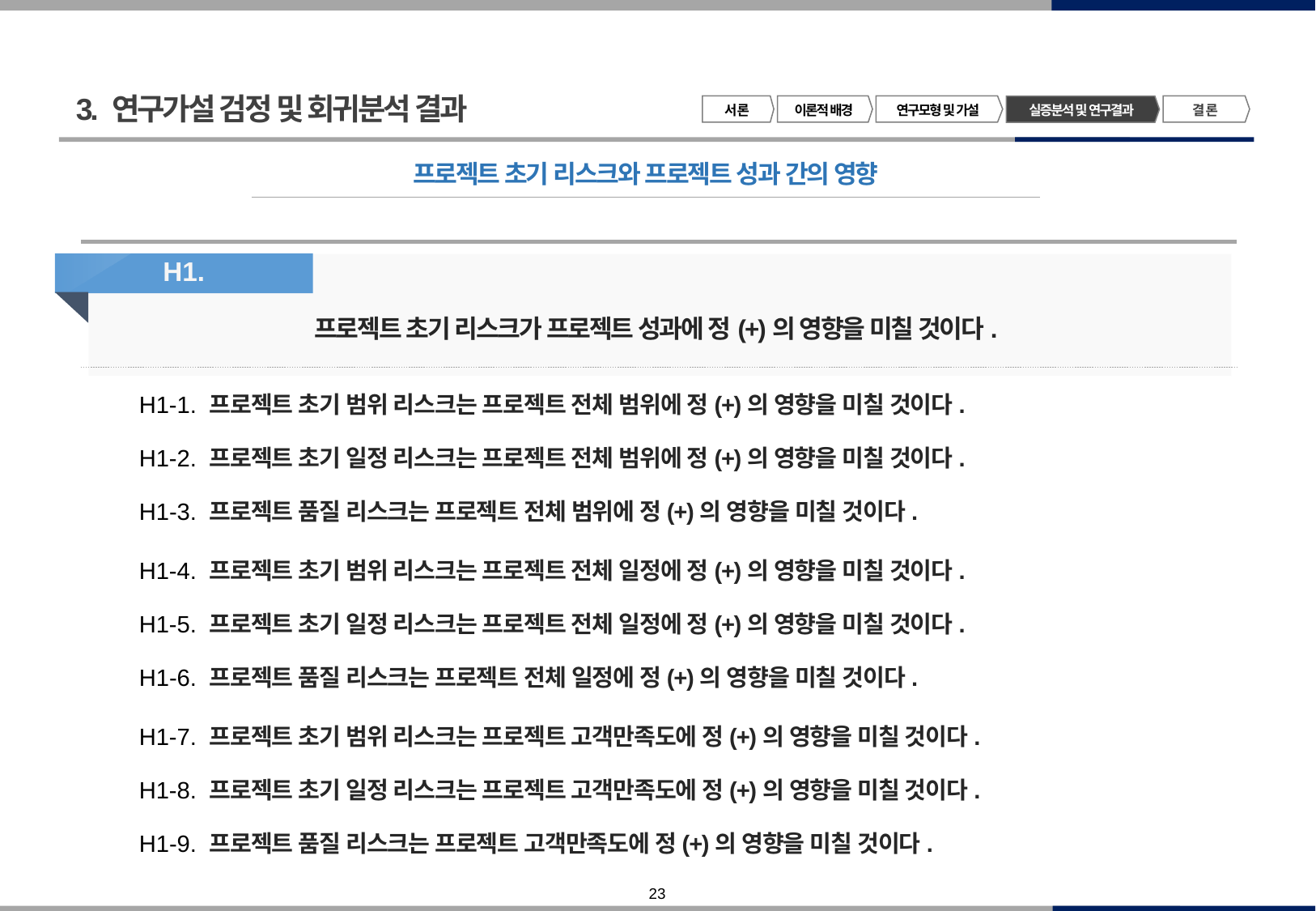

3. 연구가설 검정 및 회귀분석 결과
서  론
이론적 배경
연구모형 및 가설
결 론
실증분석 및 연구결과
프로젝트 초기 리스크와 프로젝트 성과 간의 영향

H1.

프로젝트 초기 리스크가 프로젝트 성과에 정(+)의 영향을 미칠 것이다.
 H1-1. 프로젝트 초기 범위 리스크는 프로젝트 전체 범위에 정(+)의 영향을 미칠 것이다.
 H1-2. 프로젝트 초기 일정 리스크는 프로젝트 전체 범위에 정(+)의 영향을 미칠 것이다.
 H1-3. 프로젝트 품질 리스크는 프로젝트 전체 범위에 정(+)의 영향을 미칠 것이다.
 H1-4. 프로젝트 초기 범위 리스크는 프로젝트 전체 일정에 정(+)의 영향을 미칠 것이다.
 H1-5. 프로젝트 초기 일정 리스크는 프로젝트 전체 일정에 정(+)의 영향을 미칠 것이다.
 H1-6. 프로젝트 품질 리스크는 프로젝트 전체 일정에 정(+)의 영향을 미칠 것이다.
 H1-7. 프로젝트 초기 범위 리스크는 프로젝트 고객만족도에 정(+)의 영향을 미칠 것이다.
 H1-8. 프로젝트 초기 일정 리스크는 프로젝트 고객만족도에 정(+)의 영향을 미칠 것이다.
 H1-9. 프로젝트 품질 리스크는 프로젝트 고객만족도에 정(+)의 영향을 미칠 것이다.